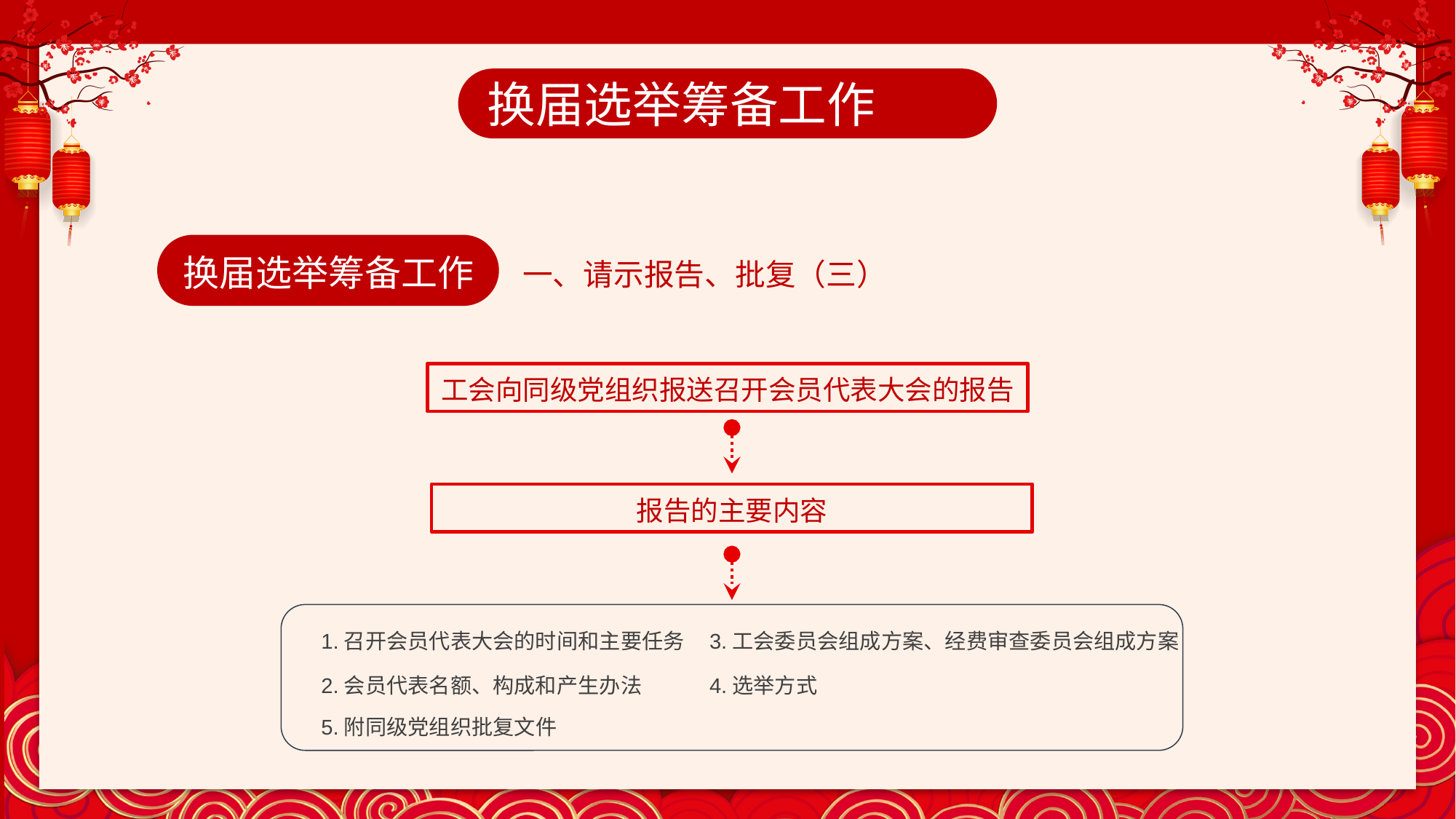

换届选举筹备工作

换届选举筹备工作
一、请示报告、批复（三）
工会向同级党组织报送召开会员代表大会的报告
报告的主要内容

1.召开会员代表大会的时间和主要任务
3.工会委员会组成方案、经费审查委员会组成方案
2.会员代表名额、构成和产生办法
4.选举方式
5.附同级党组织批复文件